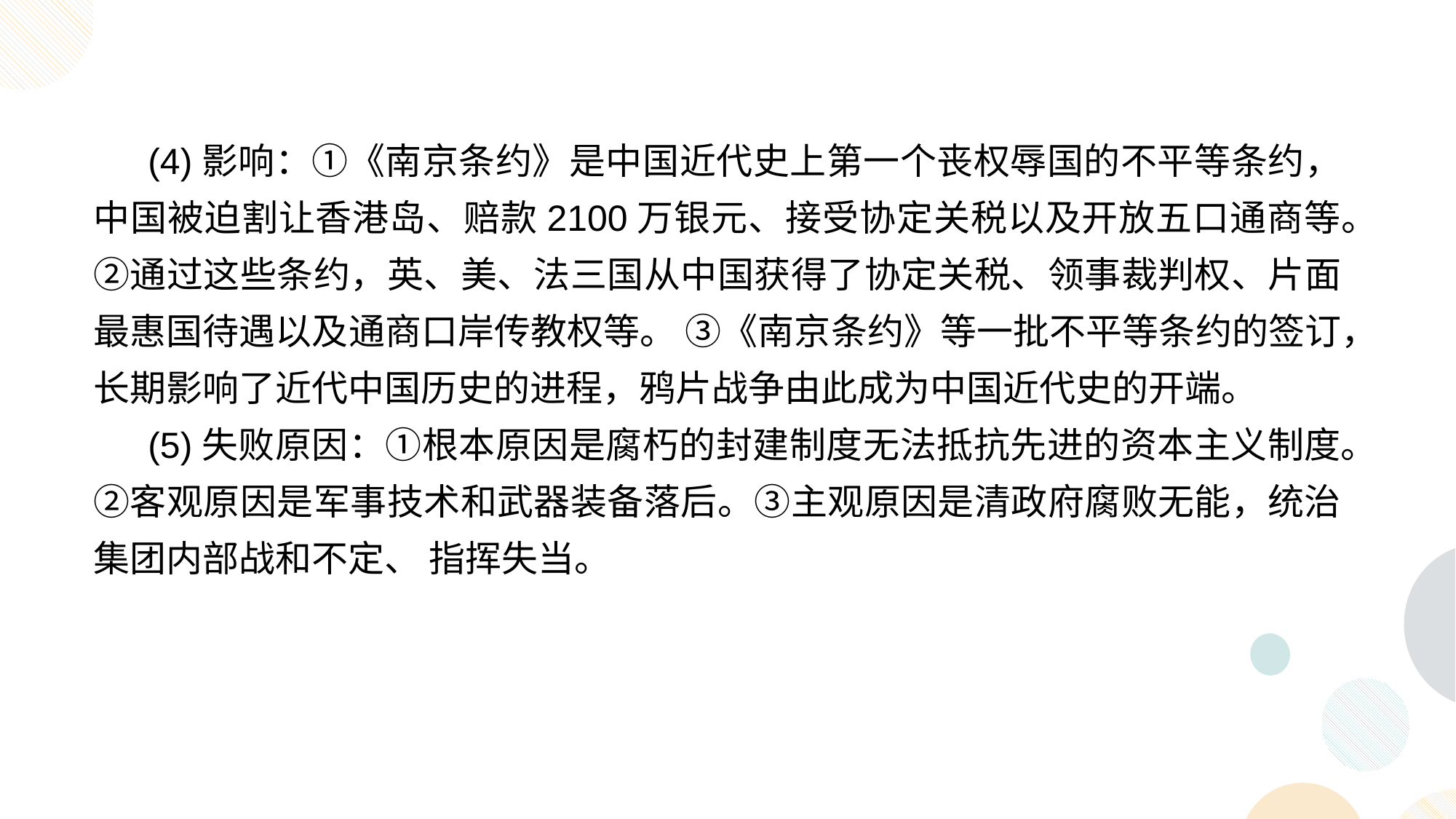

(4)影响：①《南京条约》是中国近代史上第一个丧权辱国的不平等条约，中国被迫割让香港岛、赔款2100万银元、接受协定关税以及开放五口通商等。②通过这些条约，英、美、法三国从中国获得了协定关税、领事裁判权、片面最惠国待遇以及通商口岸传教权等。 ③《南京条约》等一批不平等条约的签订，长期影响了近代中国历史的进程，鸦片战争由此成为中国近代史的开端。
(5)失败原因：①根本原因是腐朽的封建制度无法抵抗先进的资本主义制度。②客观原因是军事技术和武器装备落后。③主观原因是清政府腐败无能，统治集团内部战和不定、 指挥失当。